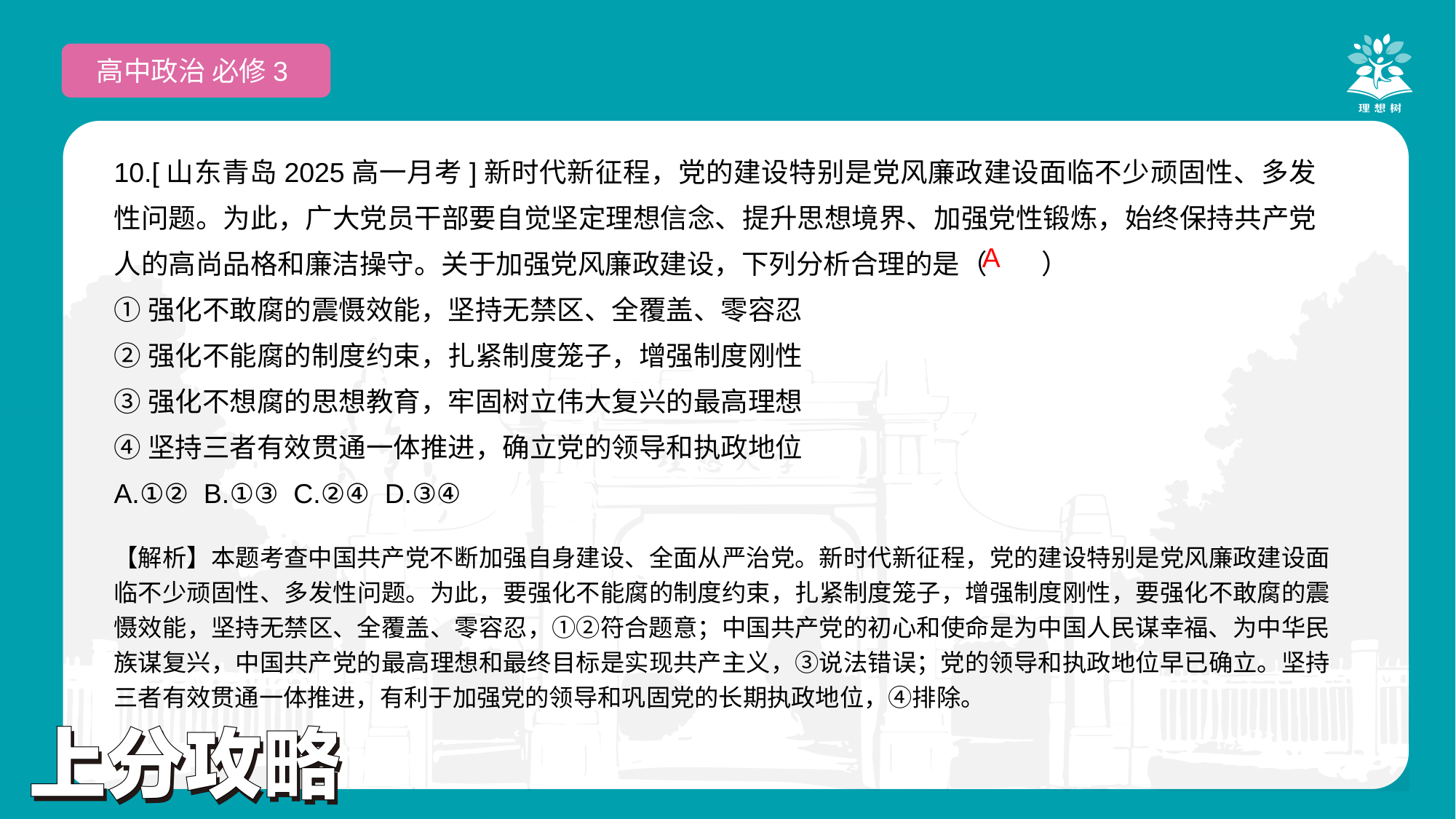

高中政治 必修3
10.[山东青岛2025高一月考]新时代新征程，党的建设特别是党风廉政建设面临不少顽固性、多发性问题。为此，广大党员干部要自觉坚定理想信念、提升思想境界、加强党性锻炼，始终保持共产党人的高尚品格和廉洁操守。关于加强党风廉政建设，下列分析合理的是（　　）
①强化不敢腐的震慑效能，坚持无禁区、全覆盖、零容忍
②强化不能腐的制度约束，扎紧制度笼子，增强制度刚性
③强化不想腐的思想教育，牢固树立伟大复兴的最高理想
④坚持三者有效贯通一体推进，确立党的领导和执政地位
A.①②  B.①③  C.②④  D.③④
A
【解析】本题考查中国共产党不断加强自身建设、全面从严治党。新时代新征程，党的建设特别是党风廉政建设面临不少顽固性、多发性问题。为此，要强化不能腐的制度约束，扎紧制度笼子，增强制度刚性，要强化不敢腐的震慑效能，坚持无禁区、全覆盖、零容忍，①②符合题意；中国共产党的初心和使命是为中国人民谋幸福、为中华民族谋复兴，中国共产党的最高理想和最终目标是实现共产主义，③说法错误；党的领导和执政地位早已确立。坚持三者有效贯通一体推进，有利于加强党的领导和巩固党的长期执政地位，④排除。